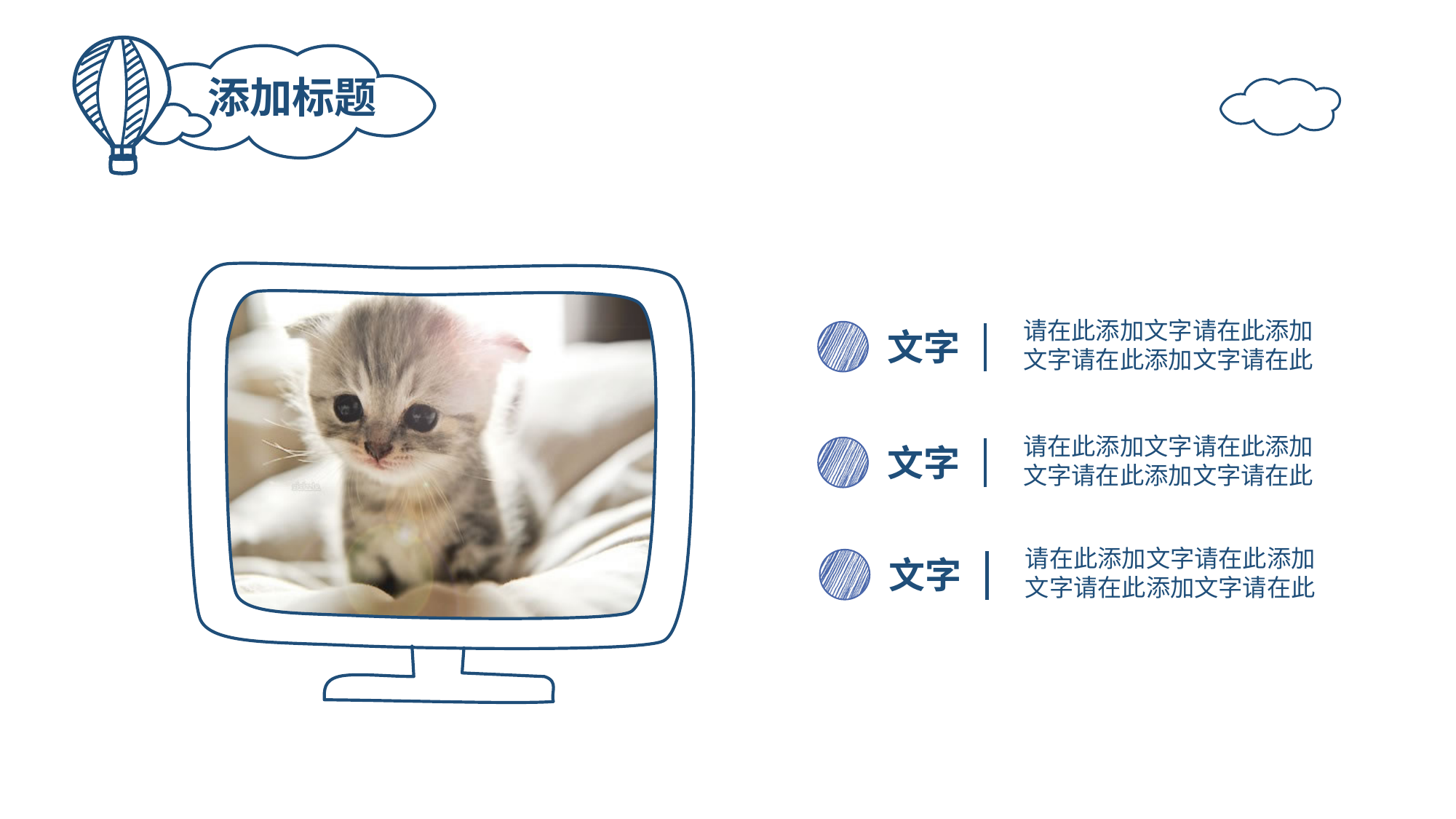

添加标题

请在此添加文字请在此添加文字请在此添加文字请在此
文字

请在此添加文字请在此添加文字请在此添加文字请在此
文字

请在此添加文字请在此添加文字请在此添加文字请在此
文字